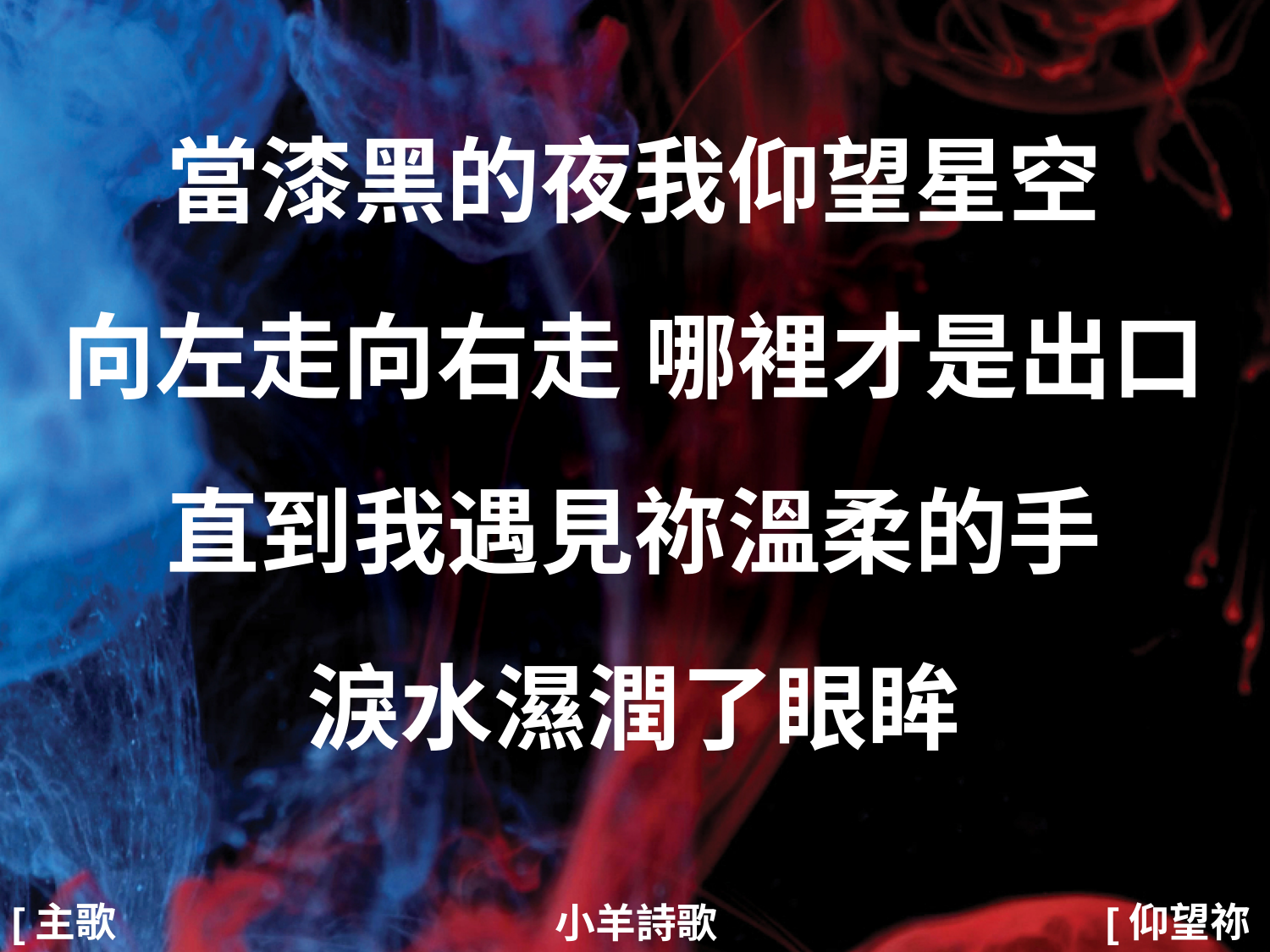

當漆黑的夜我仰望星空

向左走向右走 哪裡才是出口

直到我遇見祢溫柔的手

淚水濕潤了眼眸

#

[主歌2]
[仰望祢2/4]
小羊詩歌